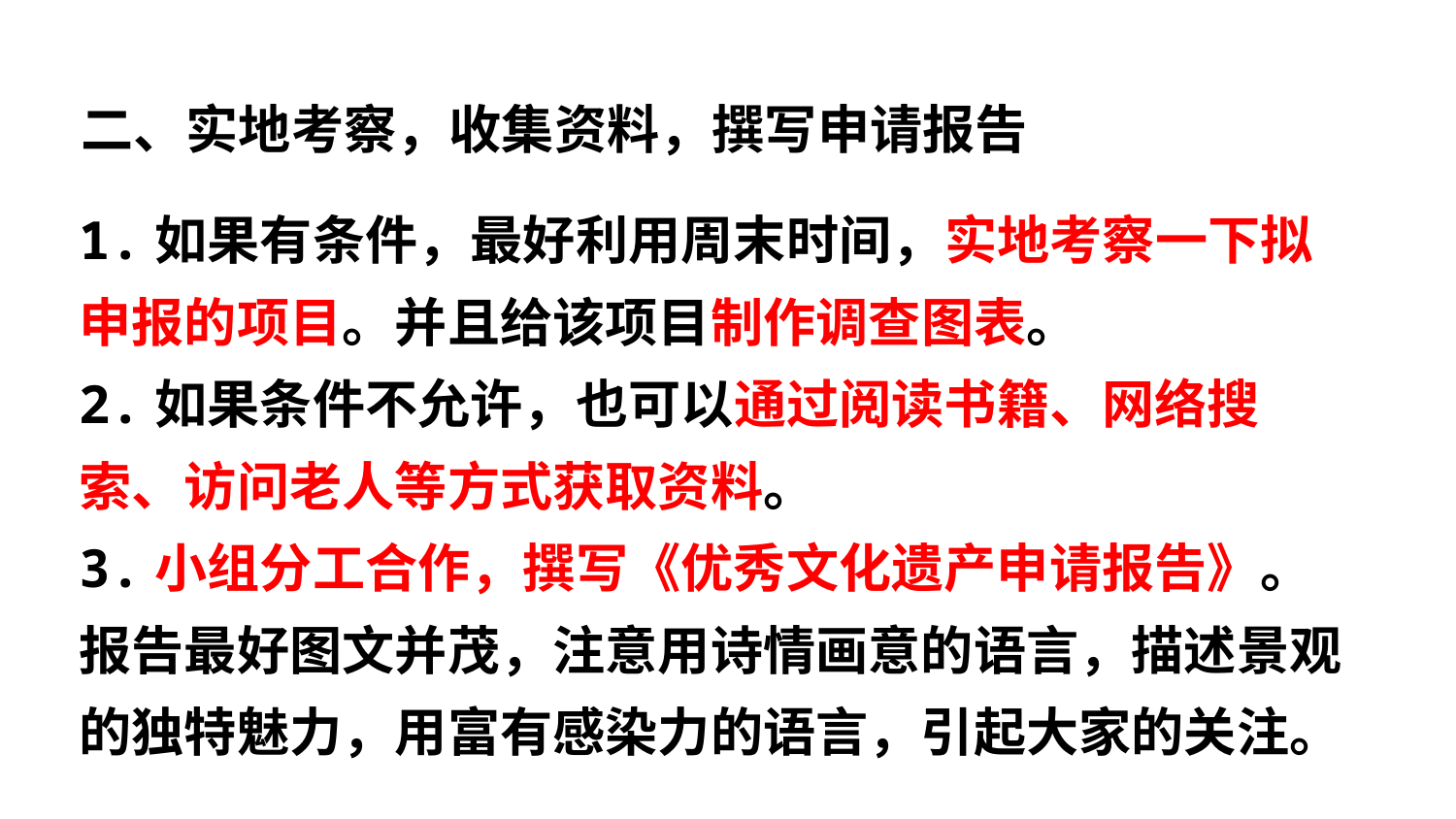

二、实地考察，收集资料，撰写申请报告
1.如果有条件，最好利用周末时间，实地考察一下拟申报的项目。并且给该项目制作调查图表。
2.如果条件不允许，也可以通过阅读书籍、网络搜索、访问老人等方式获取资料。
3.小组分工合作，撰写《优秀文化遗产申请报告》。报告最好图文并茂，注意用诗情画意的语言，描述景观的独特魅力，用富有感染力的语言，引起大家的关注。